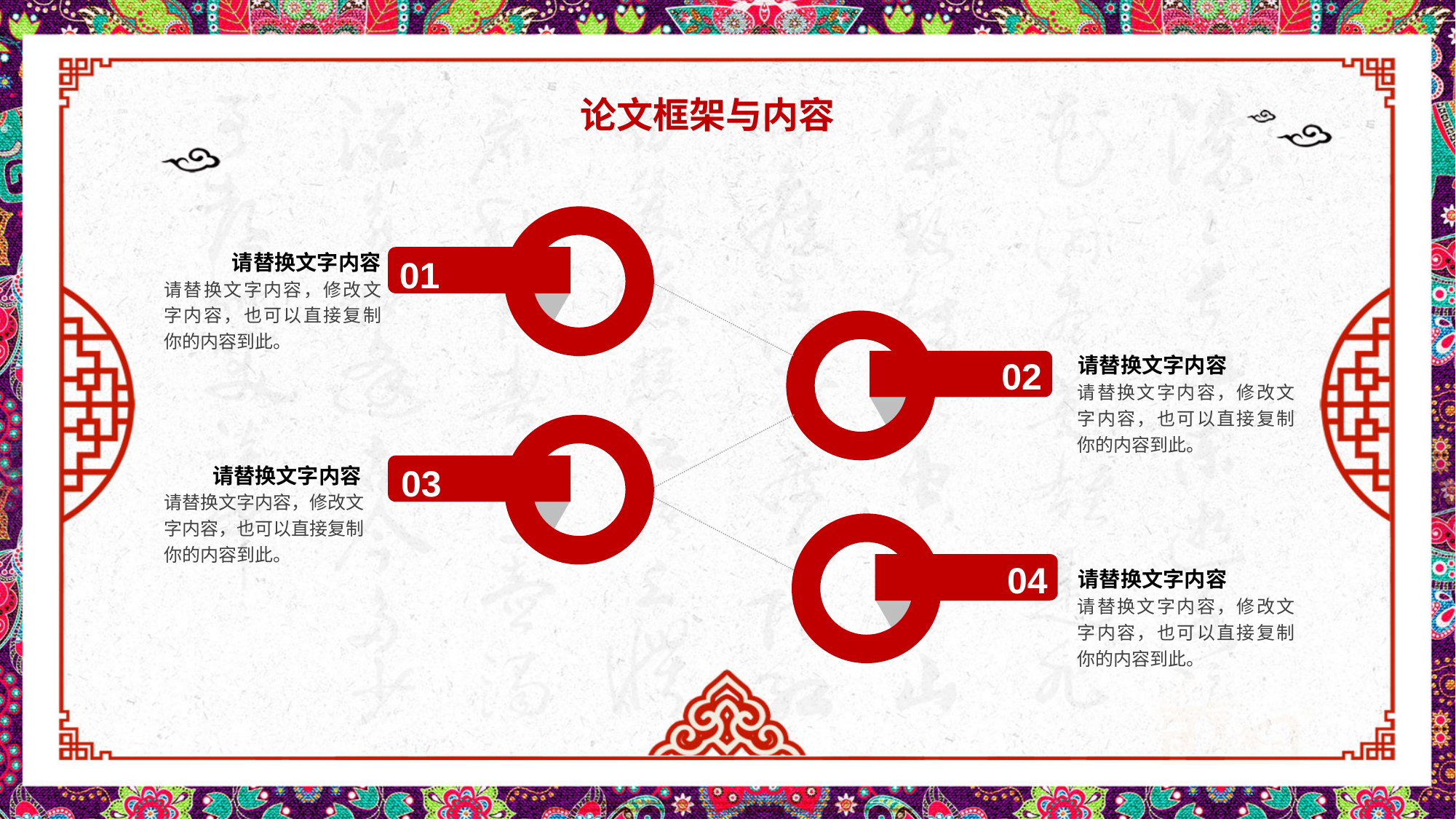

论文框架与内容

请替换文字内容

01
请替换文字内容，修改文字内容，也可以直接复制你的内容到此。

请替换文字内容

02
请替换文字内容，修改文字内容，也可以直接复制你的内容到此。

03
请替换文字内容
请替换文字内容，修改文字内容，也可以直接复制你的内容到此。

04
请替换文字内容
请替换文字内容，修改文字内容，也可以直接复制你的内容到此。